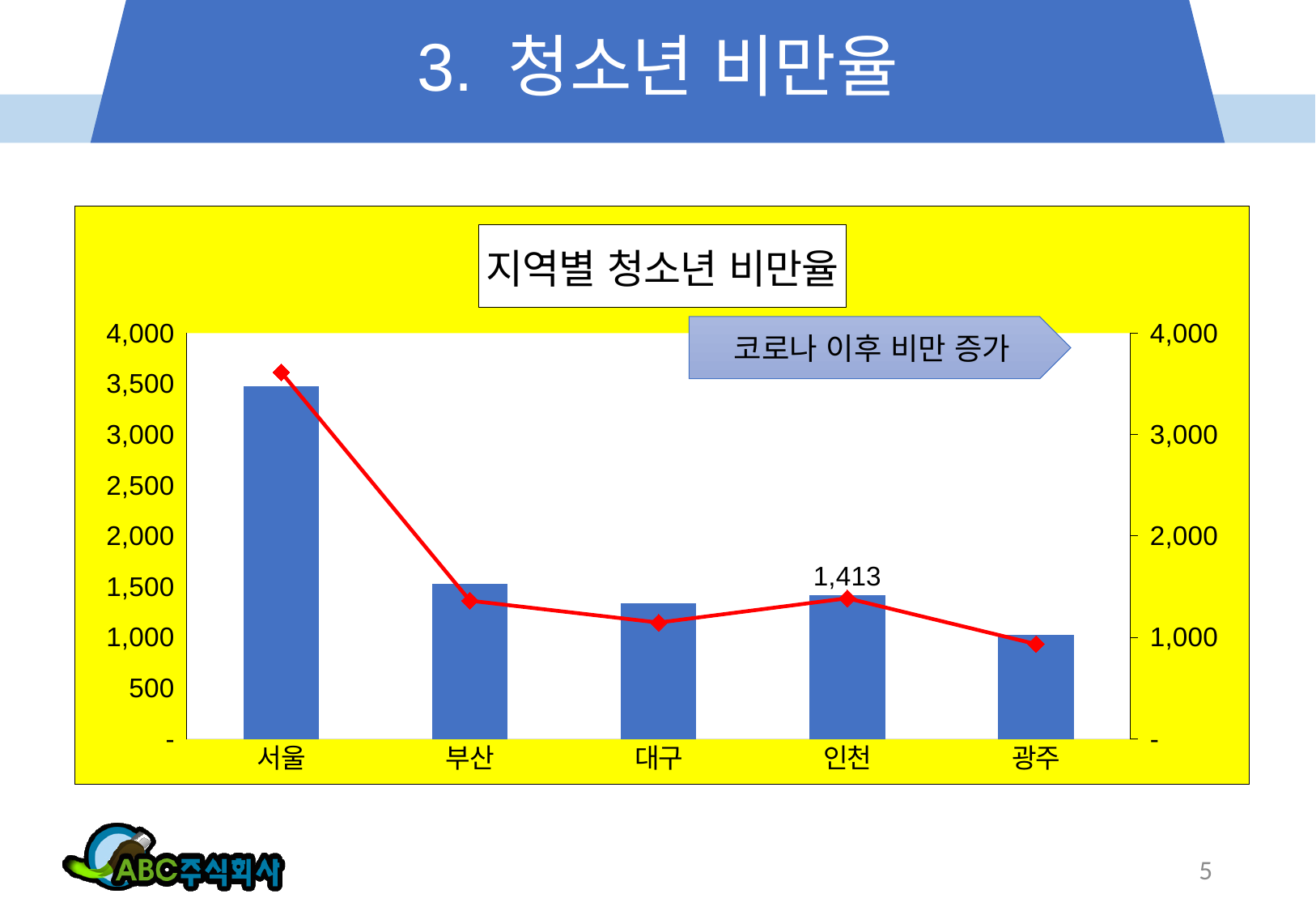

# 3. 청소년 비만율

### Chart: 지역별 청소년 비만율

| Category | 남학생 | 여학생 |
|---|---|---|
| 서울 | 3472.0 | 3613.0 |
| 부산 | 1529.0 | 1362.0 |
| 대구 | 1338.0 | 1146.0 |
| 인천 | 1413.0 | 1386.0 |
| 광주 | 1025.0 | 934.0 |
코로나 이후 비만 증가
5